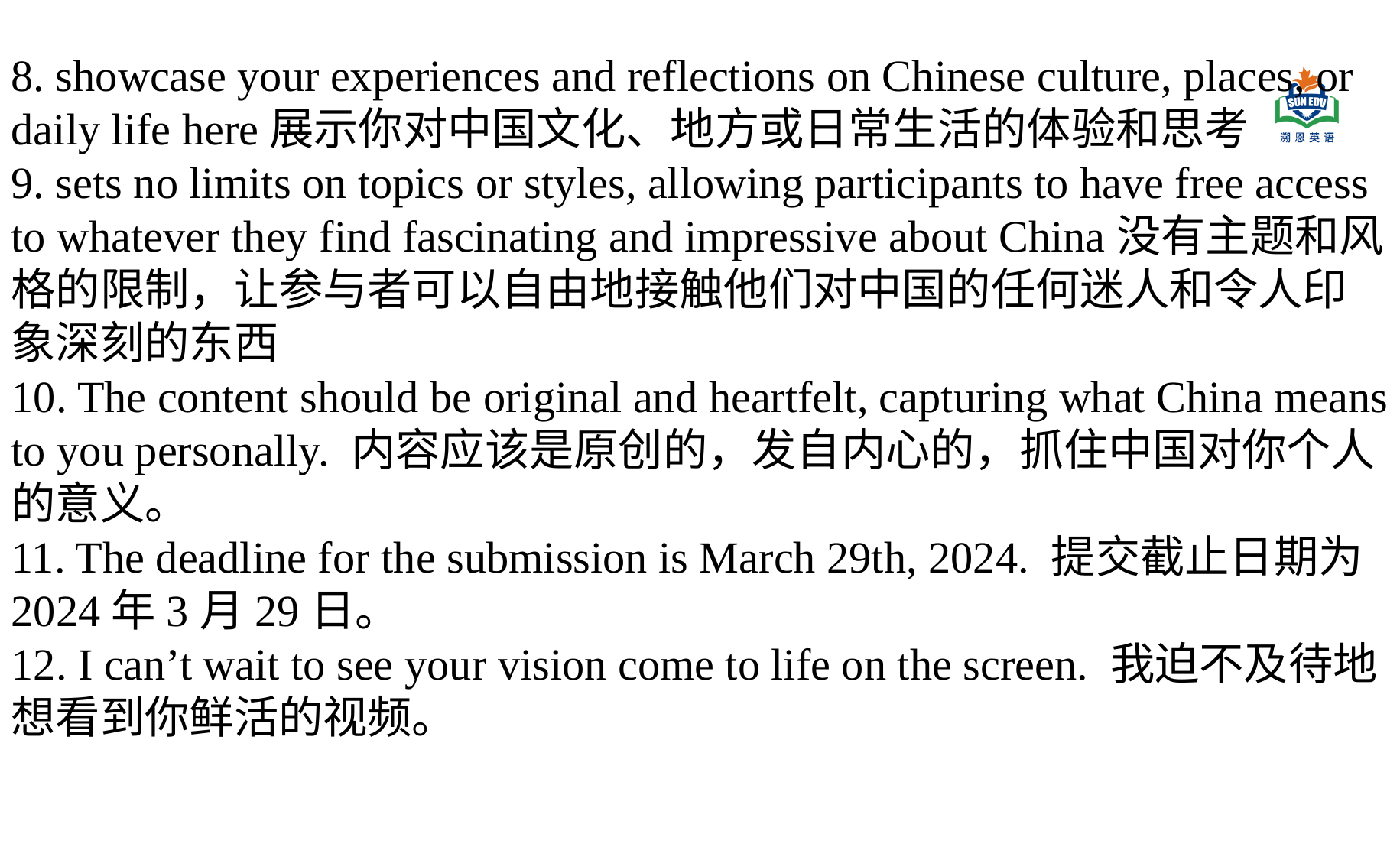

8. showcase your experiences and reflections on Chinese culture, places, or daily life here展示你对中国文化、地方或日常生活的体验和思考
9. sets no limits on topics or styles, allowing participants to have free access to whatever they find fascinating and impressive about China没有主题和风格的限制，让参与者可以自由地接触他们对中国的任何迷人和令人印象深刻的东西
10. The content should be original and heartfelt, capturing what China means to you personally. 内容应该是原创的，发自内心的，抓住中国对你个人的意义。
11. The deadline for the submission is March 29th, 2024. 提交截止日期为2024年3月29日。
12. I can’t wait to see your vision come to life on the screen. 我迫不及待地想看到你鲜活的视频。